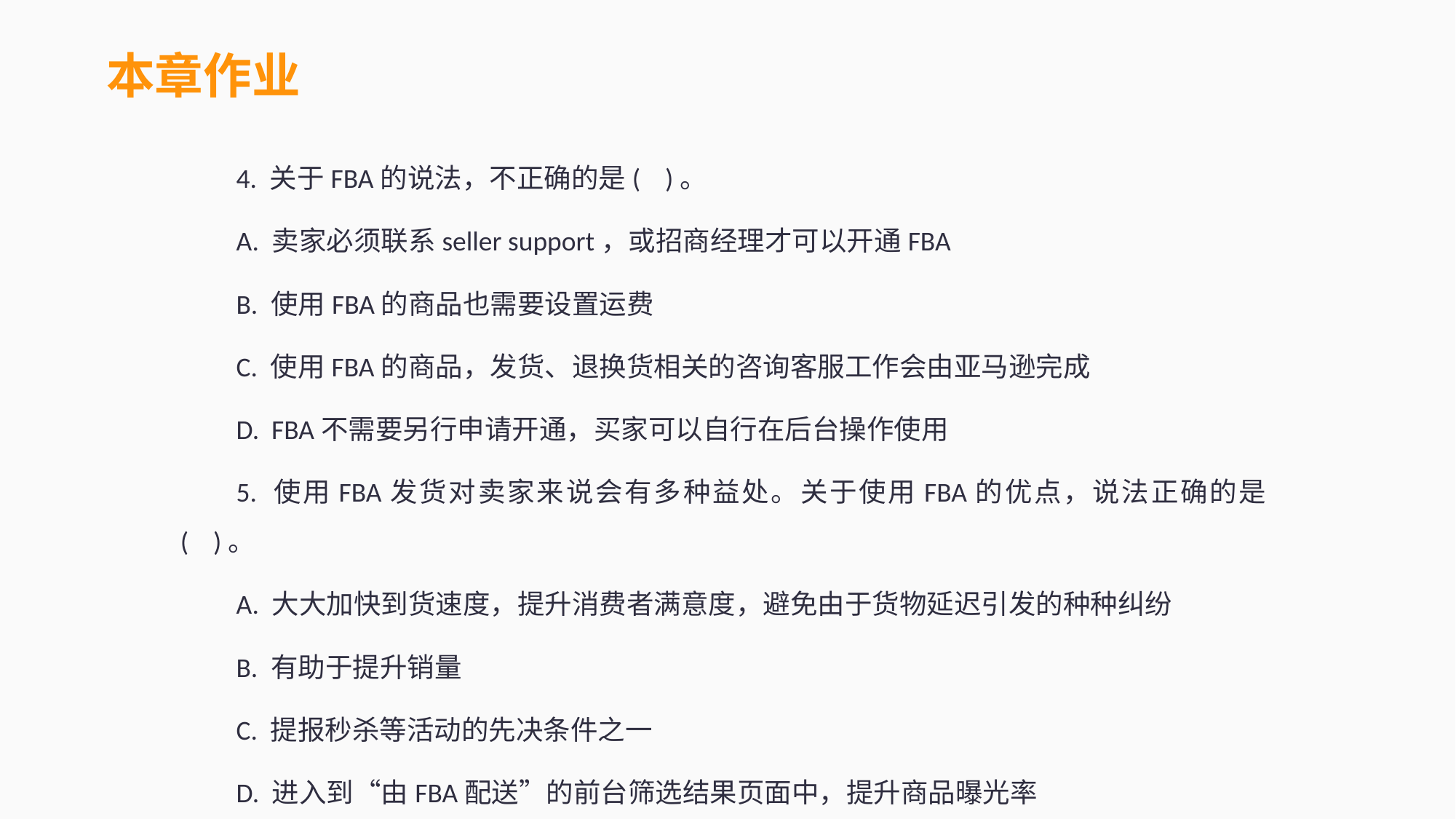

本章作业
4. 关于FBA的说法，不正确的是(    )。
A. 卖家必须联系seller support，或招商经理才可以开通FBA
B. 使用FBA的商品也需要设置运费
C. 使用FBA的商品，发货、退换货相关的咨询客服工作会由亚马逊完成
D.  FBA不需要另行申请开通，买家可以自行在后台操作使用
5. 使用FBA发货对卖家来说会有多种益处。关于使用FBA的优点，说法正确的是(    )。
A. 大大加快到货速度，提升消费者满意度，避免由于货物延迟引发的种种纠纷
B. 有助于提升销量
C. 提报秒杀等活动的先决条件之一
D. 进入到“由FBA配送”的前台筛选结果页面中，提升商品曝光率